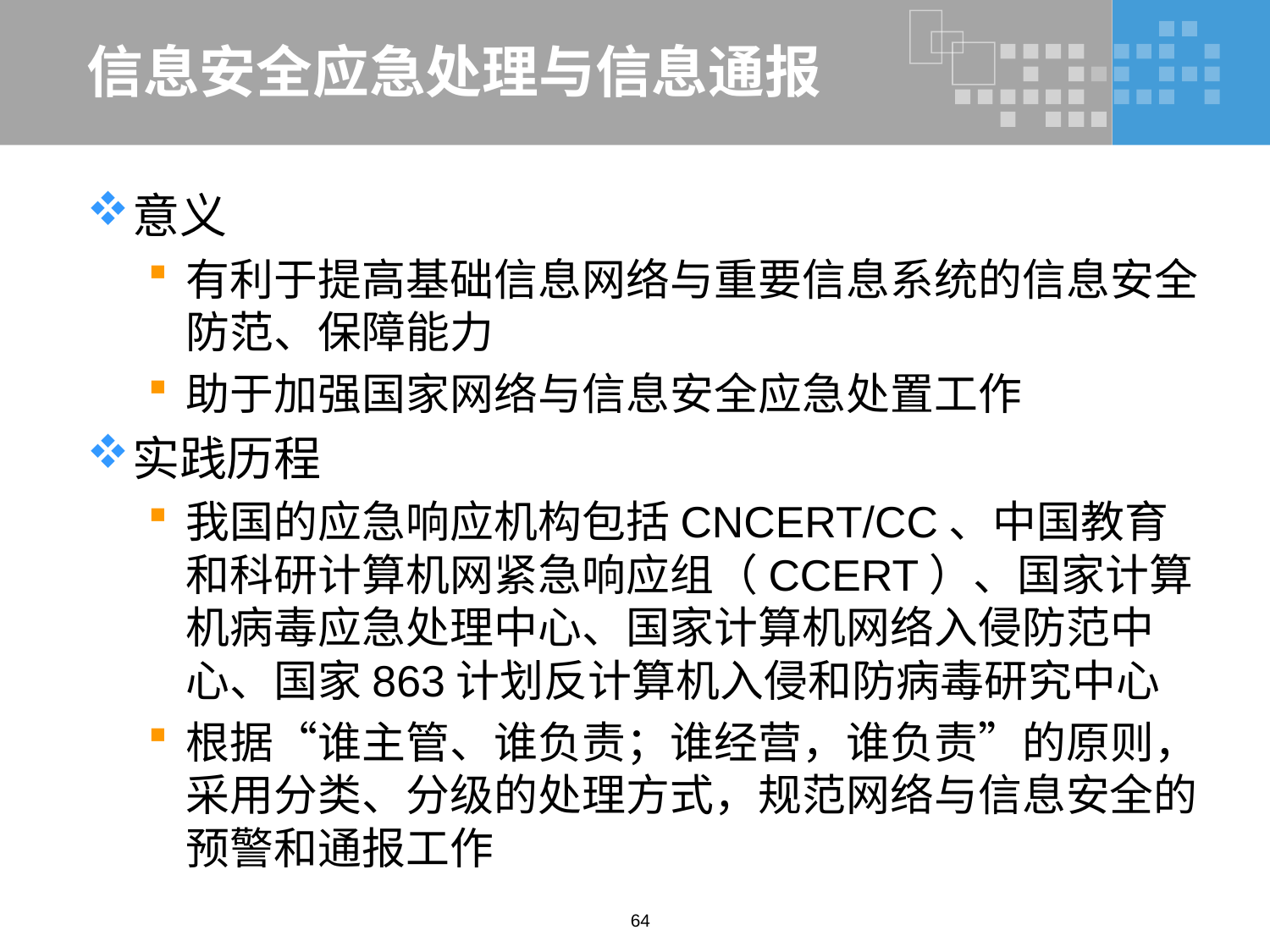

# 信息安全应急处理与信息通报
意义
有利于提高基础信息网络与重要信息系统的信息安全防范、保障能力
助于加强国家网络与信息安全应急处置工作
实践历程
我国的应急响应机构包括CNCERT/CC、中国教育和科研计算机网紧急响应组（CCERT）、国家计算机病毒应急处理中心、国家计算机网络入侵防范中心、国家863计划反计算机入侵和防病毒研究中心
根据“谁主管、谁负责；谁经营，谁负责”的原则，采用分类、分级的处理方式，规范网络与信息安全的预警和通报工作
64